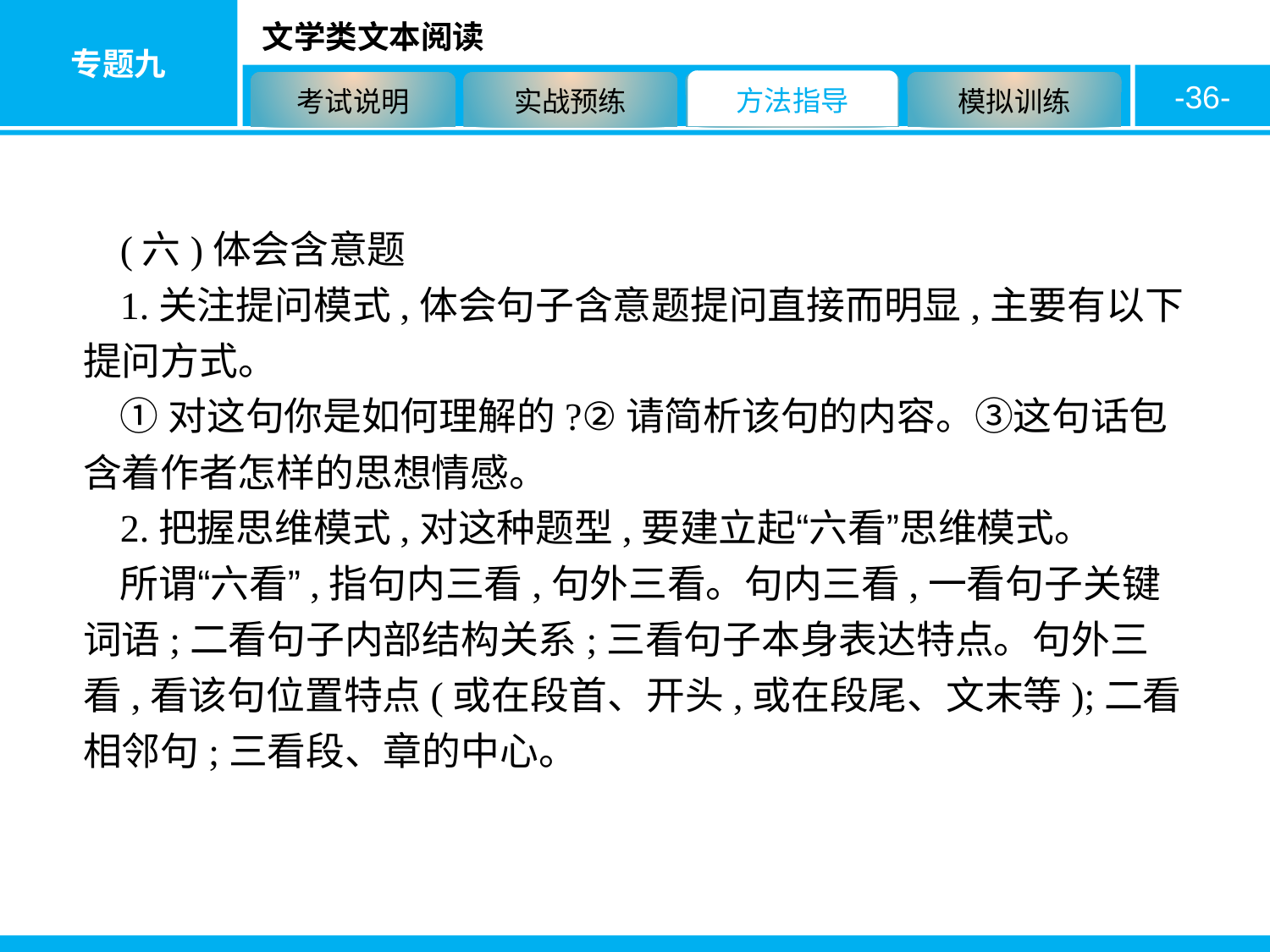

-36-
(六)体会含意题
1.关注提问模式,体会句子含意题提问直接而明显,主要有以下提问方式。
①对这句你是如何理解的?②请简析该句的内容。③这句话包含着作者怎样的思想情感。
2.把握思维模式,对这种题型,要建立起“六看”思维模式。
所谓“六看”,指句内三看,句外三看。句内三看,一看句子关键词语;二看句子内部结构关系;三看句子本身表达特点。句外三看,看该句位置特点(或在段首、开头,或在段尾、文末等);二看相邻句;三看段、章的中心。